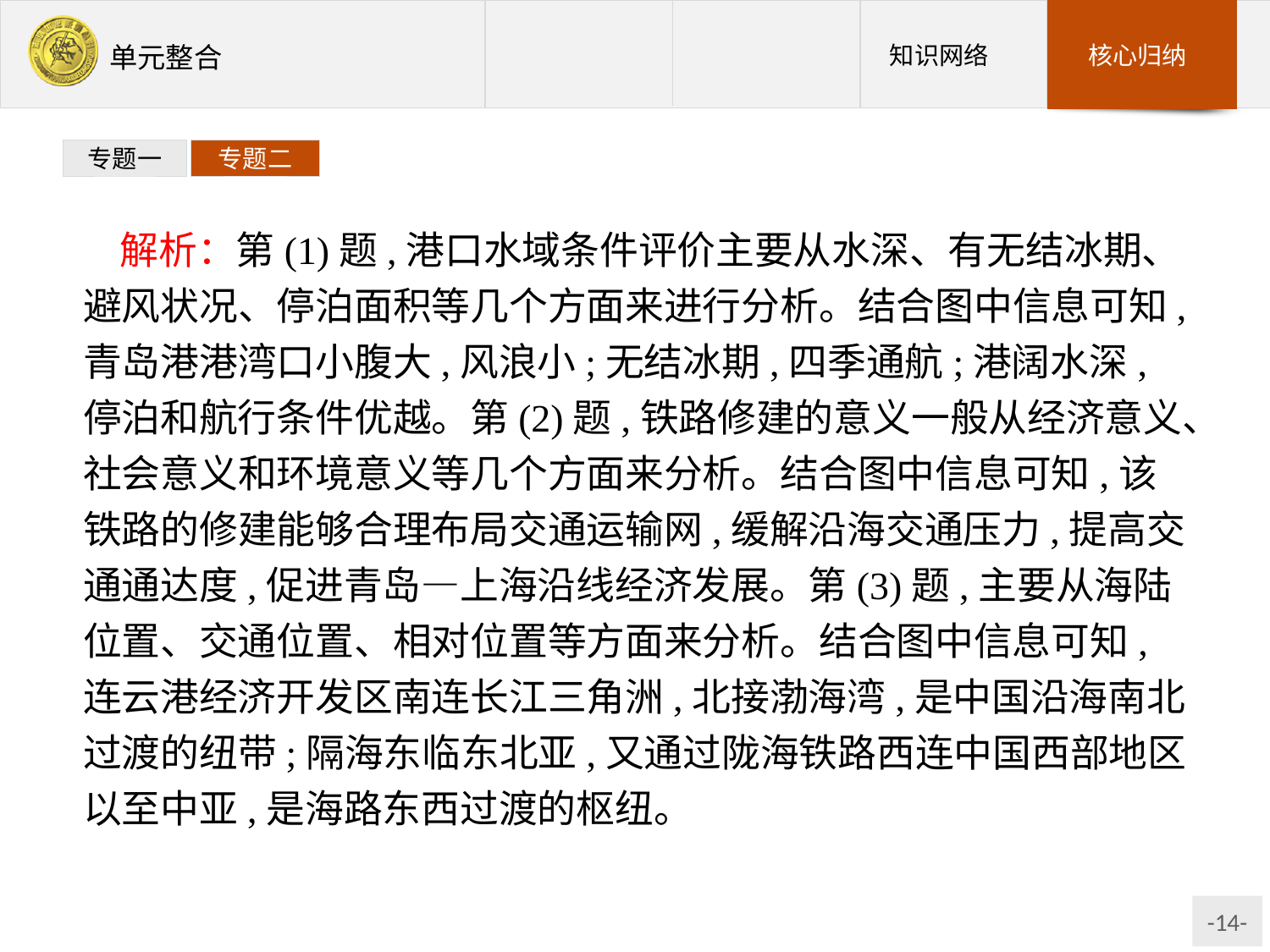

专题一
专题二
解析：第(1)题,港口水域条件评价主要从水深、有无结冰期、避风状况、停泊面积等几个方面来进行分析。结合图中信息可知,青岛港港湾口小腹大,风浪小;无结冰期,四季通航;港阔水深,停泊和航行条件优越。第(2)题,铁路修建的意义一般从经济意义、社会意义和环境意义等几个方面来分析。结合图中信息可知,该铁路的修建能够合理布局交通运输网,缓解沿海交通压力,提高交通通达度,促进青岛—上海沿线经济发展。第(3)题,主要从海陆位置、交通位置、相对位置等方面来分析。结合图中信息可知,连云港经济开发区南连长江三角洲,北接渤海湾,是中国沿海南北过渡的纽带;隔海东临东北亚,又通过陇海铁路西连中国西部地区以至中亚,是海路东西过渡的枢纽。